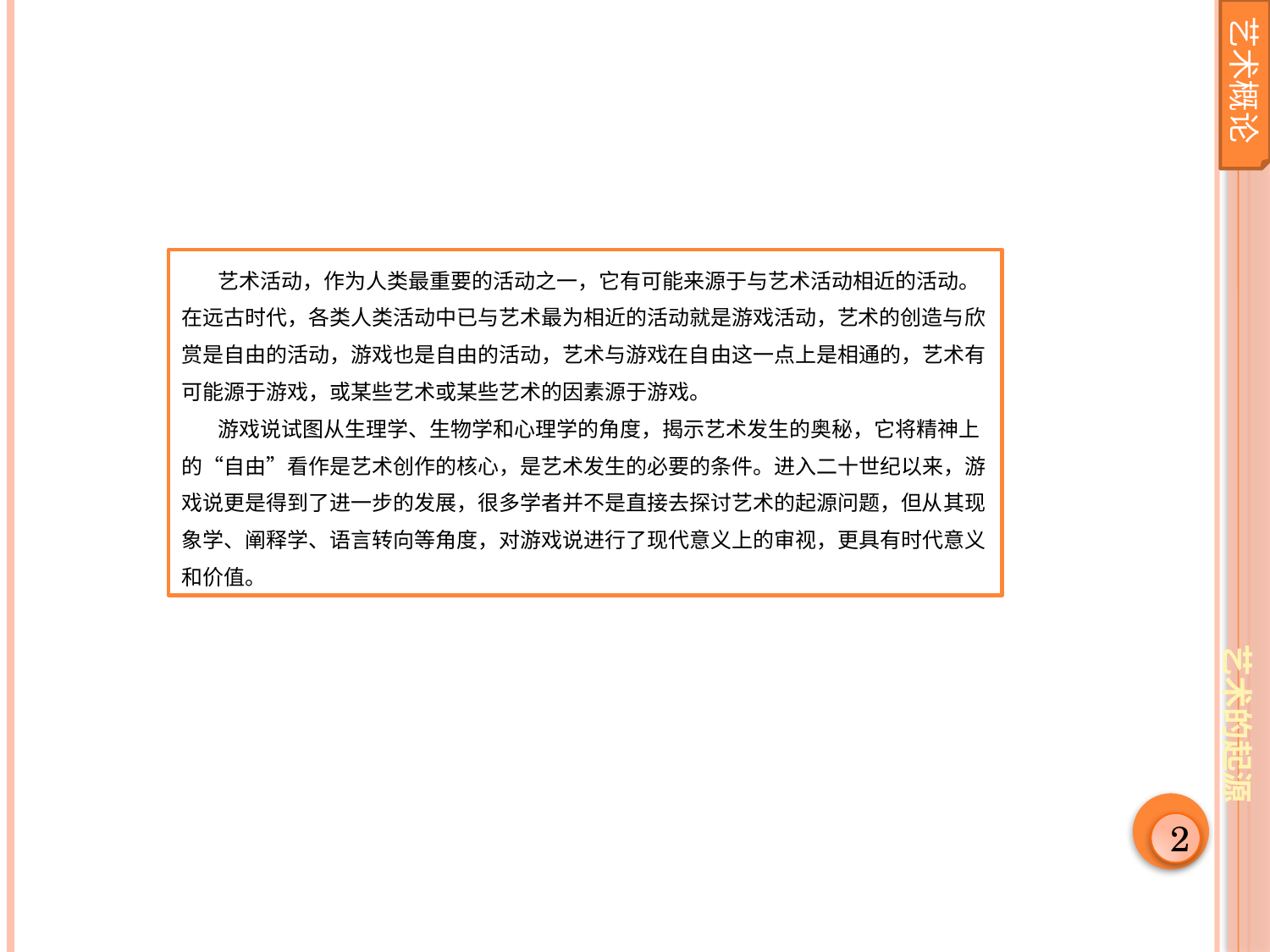

艺术概论
艺术活动，作为人类最重要的活动之一，它有可能来源于与艺术活动相近的活动。在远古时代，各类人类活动中已与艺术最为相近的活动就是游戏活动，艺术的创造与欣赏是自由的活动，游戏也是自由的活动，艺术与游戏在自由这一点上是相通的，艺术有可能源于游戏，或某些艺术或某些艺术的因素源于游戏。
游戏说试图从生理学、生物学和心理学的角度，揭示艺术发生的奥秘，它将精神上的“自由”看作是艺术创作的核心，是艺术发生的必要的条件。进入二十世纪以来，游戏说更是得到了进一步的发展，很多学者并不是直接去探讨艺术的起源问题，但从其现象学、阐释学、语言转向等角度，对游戏说进行了现代意义上的审视，更具有时代意义和价值。
艺术的起源
2